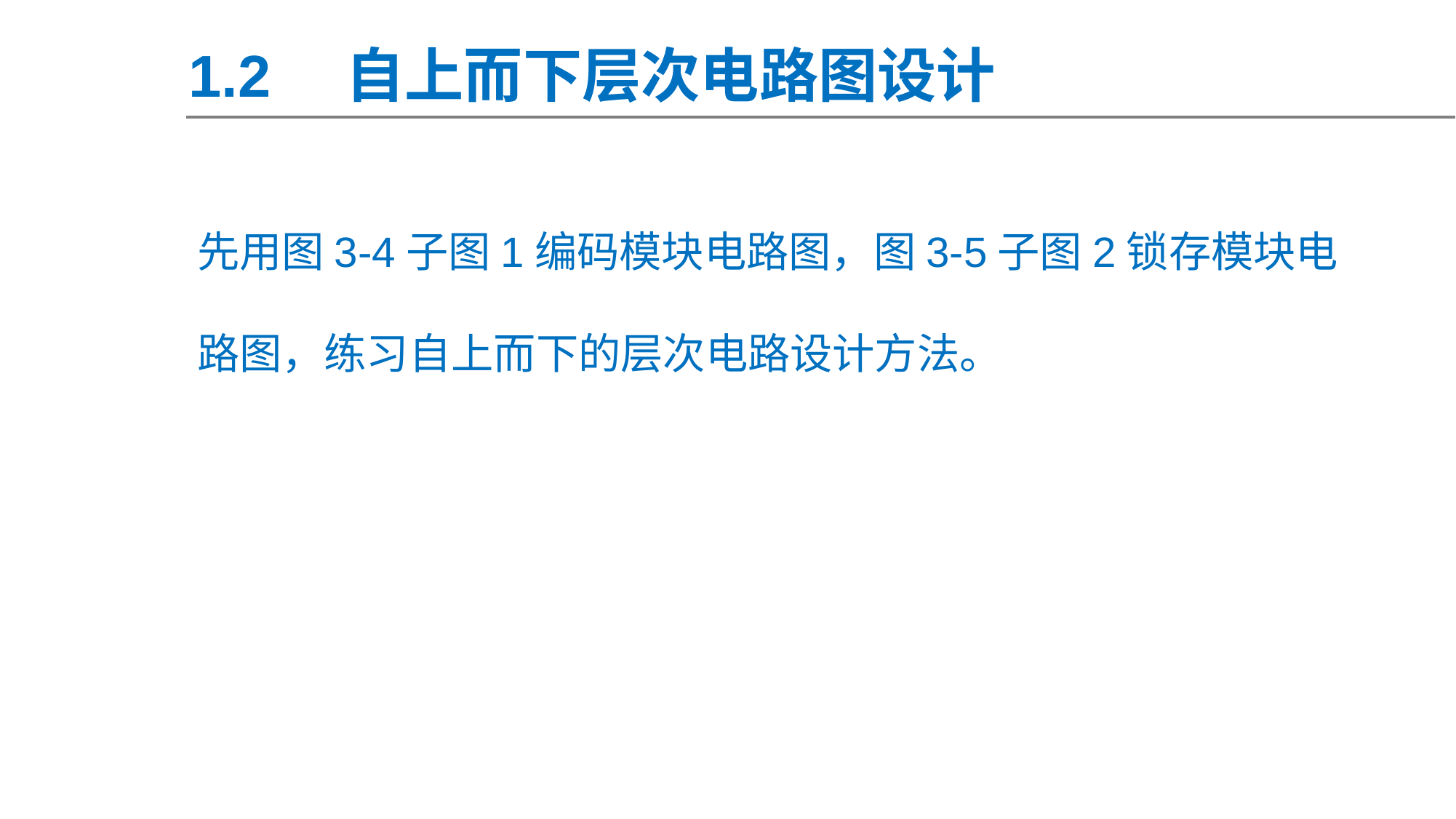

1.2 自上而下层次电路图设计
先用图3-4子图1编码模块电路图，图3-5子图2锁存模块电路图，练习自上而下的层次电路设计方法。